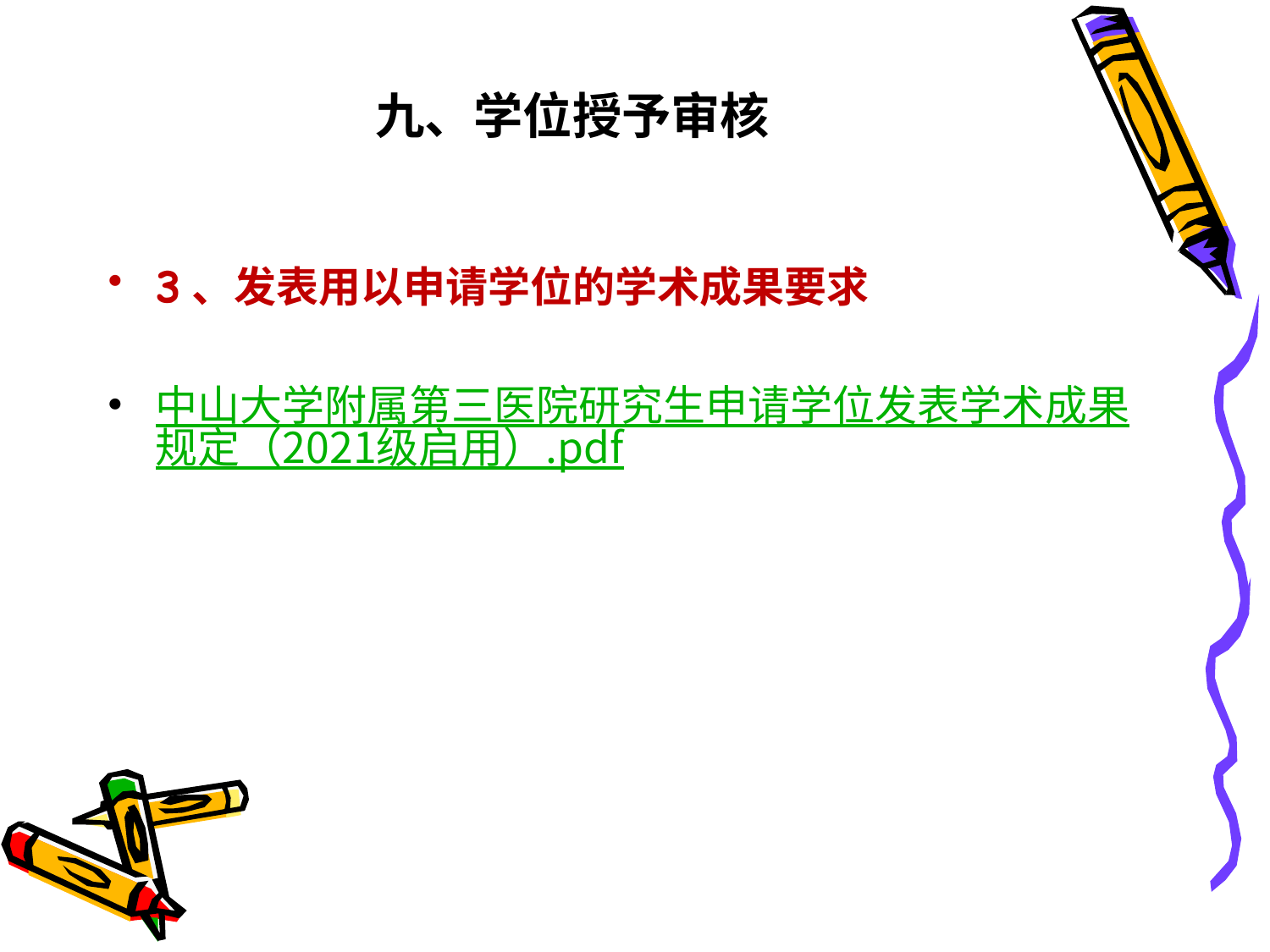

# 九、学位授予审核
3、发表用以申请学位的学术成果要求

中山大学附属第三医院研究生申请学位发表学术成果规定（2021级启用）.pdf